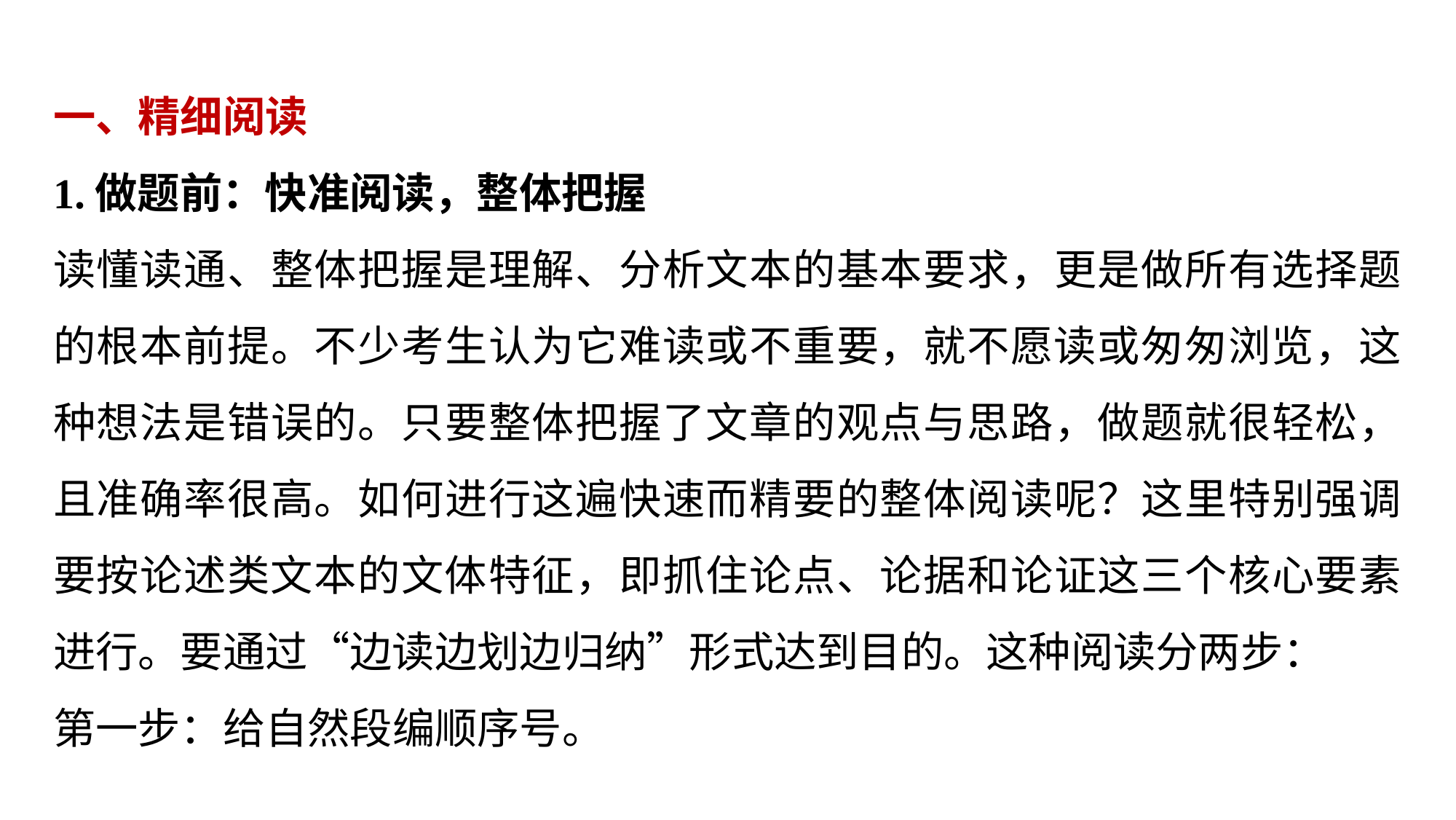

一、精细阅读
1.做题前：快准阅读，整体把握
读懂读通、整体把握是理解、分析文本的基本要求，更是做所有选择题的根本前提。不少考生认为它难读或不重要，就不愿读或匆匆浏览，这种想法是错误的。只要整体把握了文章的观点与思路，做题就很轻松，且准确率很高。如何进行这遍快速而精要的整体阅读呢？这里特别强调要按论述类文本的文体特征，即抓住论点、论据和论证这三个核心要素进行。要通过“边读边划边归纳”形式达到目的。这种阅读分两步：
第一步：给自然段编顺序号。